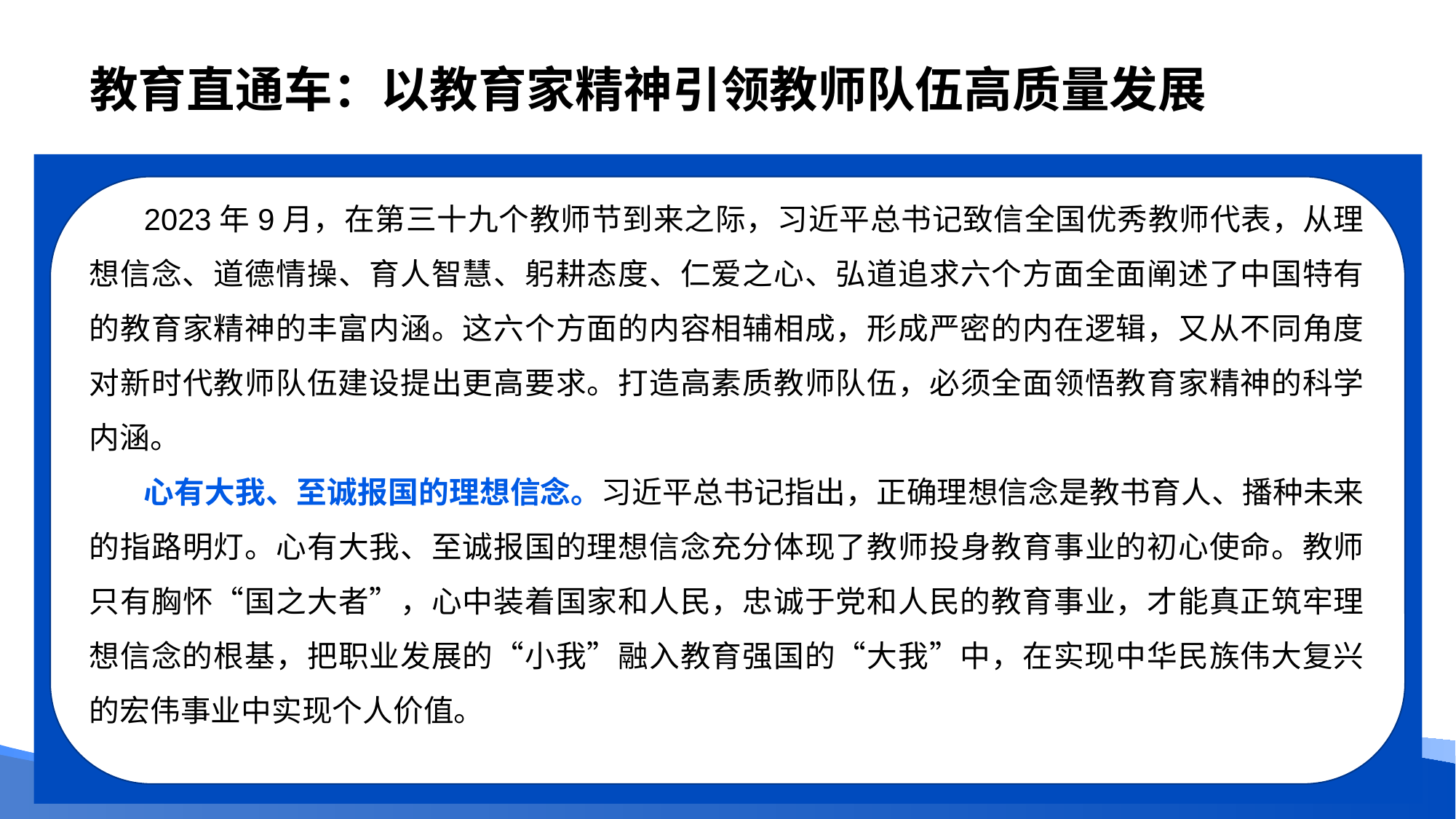

# 教育直通车：以教育家精神引领教师队伍高质量发展

2023年9月，在第三十九个教师节到来之际，习近平总书记致信全国优秀教师代表，从理想信念、道德情操、育人智慧、躬耕态度、仁爱之心、弘道追求六个方面全面阐述了中国特有的教育家精神的丰富内涵。这六个方面的内容相辅相成，形成严密的内在逻辑，又从不同角度对新时代教师队伍建设提出更高要求。打造高素质教师队伍，必须全面领悟教育家精神的科学内涵。
心有大我、至诚报国的理想信念。习近平总书记指出，正确理想信念是教书育人、播种未来的指路明灯。心有大我、至诚报国的理想信念充分体现了教师投身教育事业的初心使命。教师只有胸怀“国之大者”，心中装着国家和人民，忠诚于党和人民的教育事业，才能真正筑牢理想信念的根基，把职业发展的“小我”融入教育强国的“大我”中，在实现中华民族伟大复兴的宏伟事业中实现个人价值。